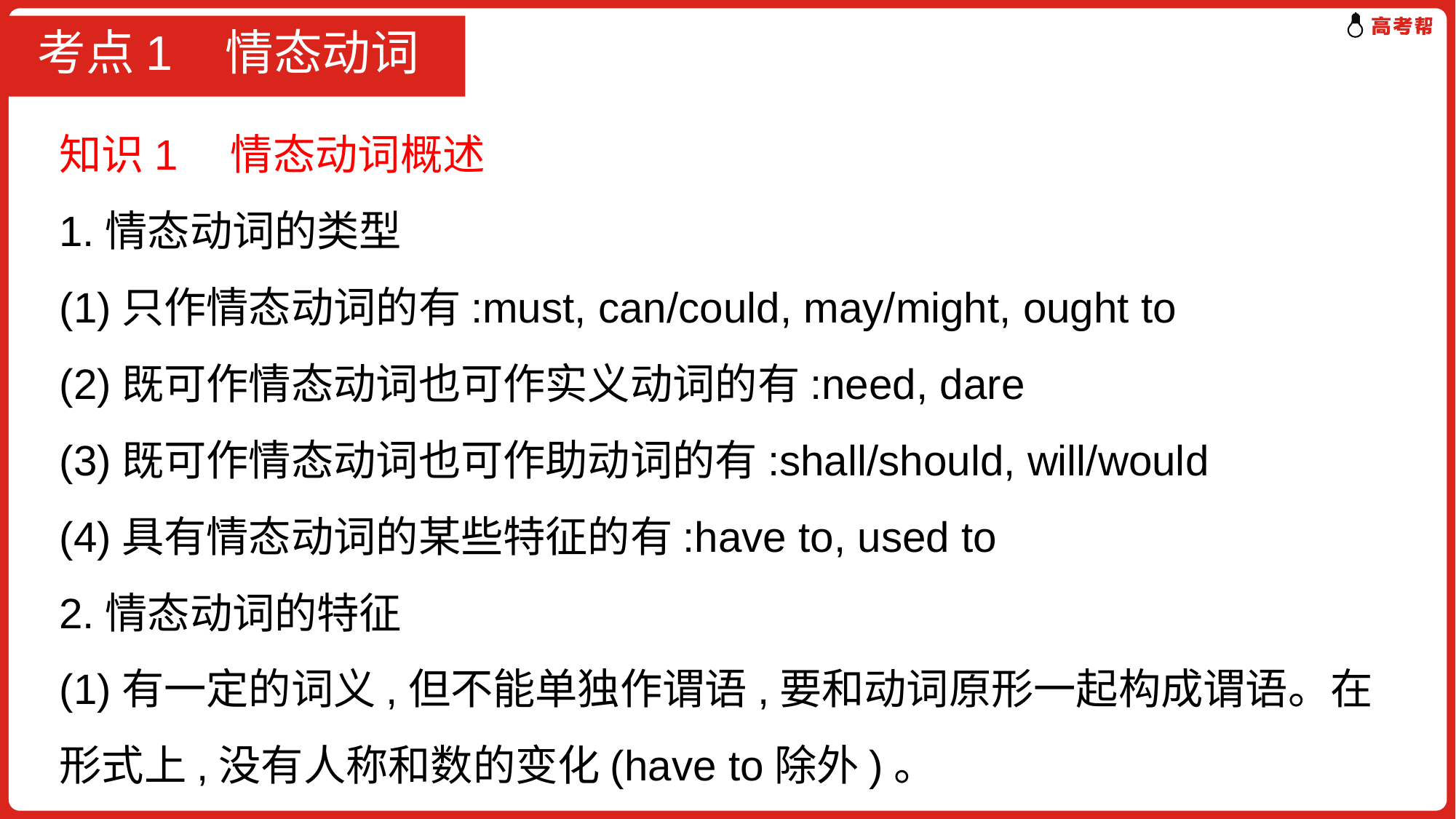

# 考点1   情态动词
知识1　情态动词概述
1.情态动词的类型
(1)只作情态动词的有:must, can/could, may/might, ought to
(2)既可作情态动词也可作实义动词的有:need, dare
(3)既可作情态动词也可作助动词的有:shall/should, will/would
(4)具有情态动词的某些特征的有:have to, used to
2.情态动词的特征
(1)有一定的词义,但不能单独作谓语,要和动词原形一起构成谓语。在形式上,没有人称和数的变化(have to除外)。